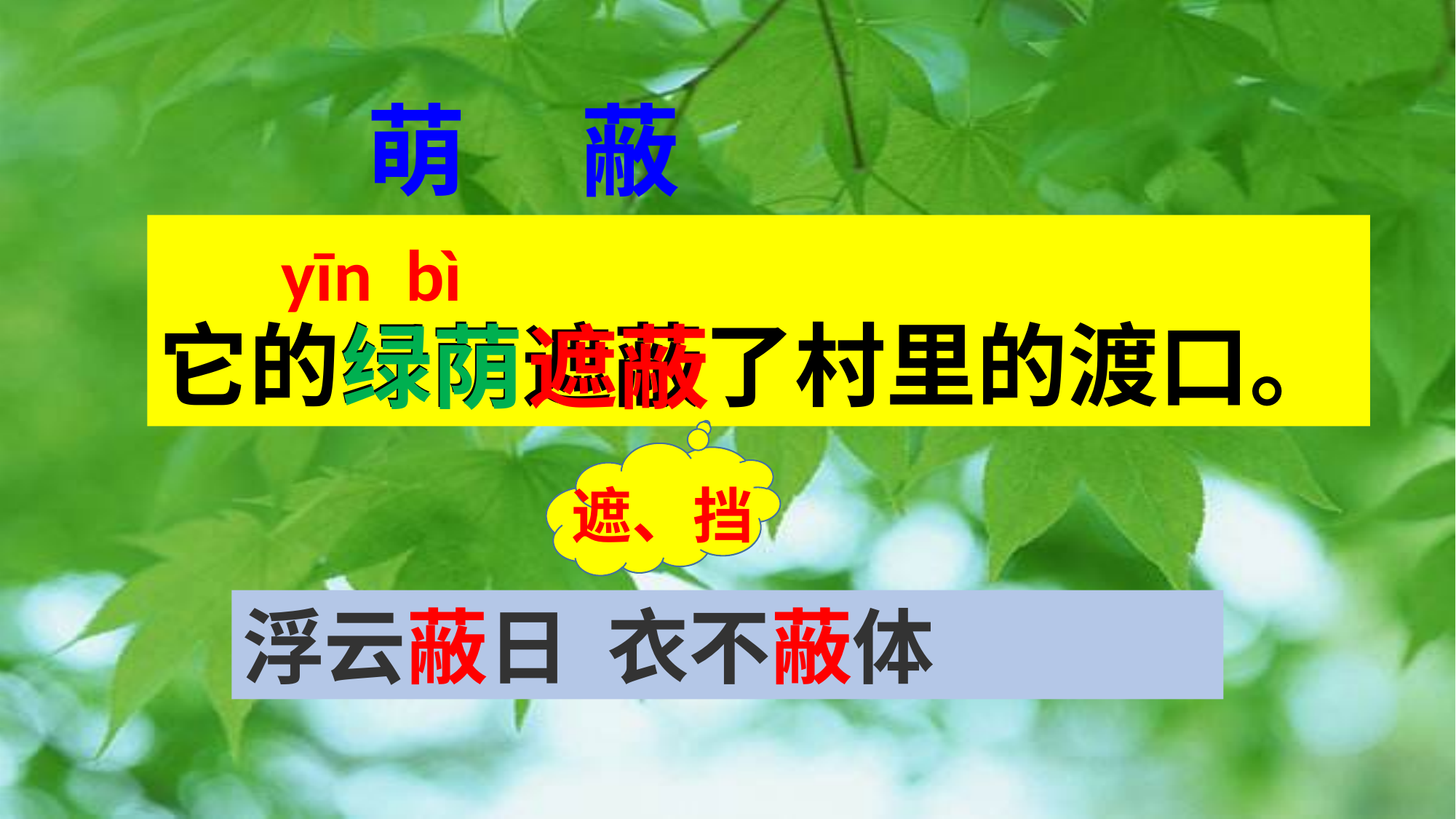

萌     蔽
# yīn  bì 它的绿荫遮蔽了村里的渡口。
绿荫
遮蔽

遮、挡
浮云蔽日  衣不蔽体